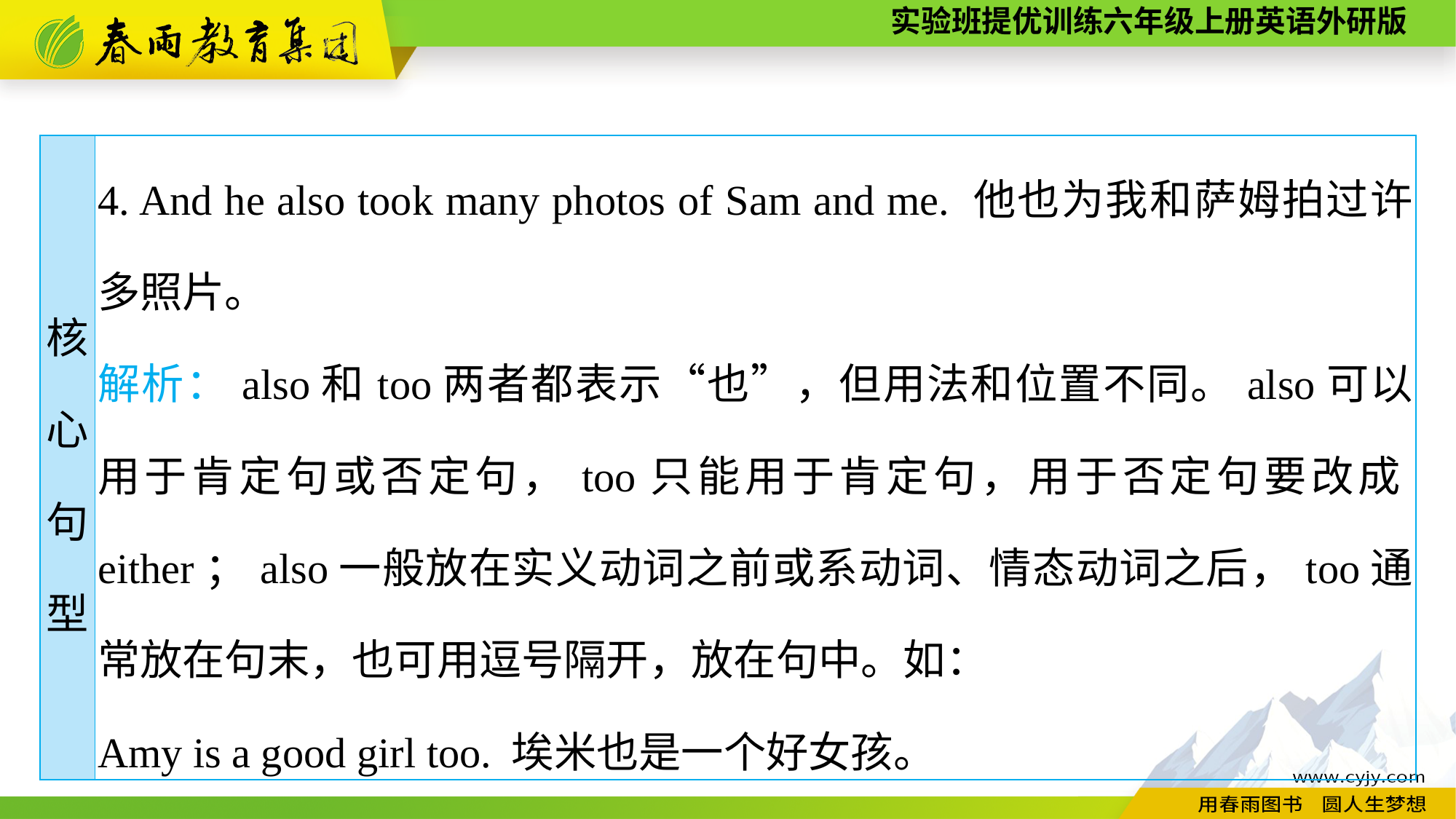

| 核 心 句 型 | 4. And he also took many photos of Sam and me. 他也为我和萨姆拍过许多照片。 解析：also和too两者都表示“也”，但用法和位置不同。also可以用于肯定句或否定句，too只能用于肯定句，用于否定句要改成either；also一般放在实义动词之前或系动词、情态动词之后，too通常放在句末，也可用逗号隔开，放在句中。如： Amy is a good girl too. 埃米也是一个好女孩。 |
| --- | --- |